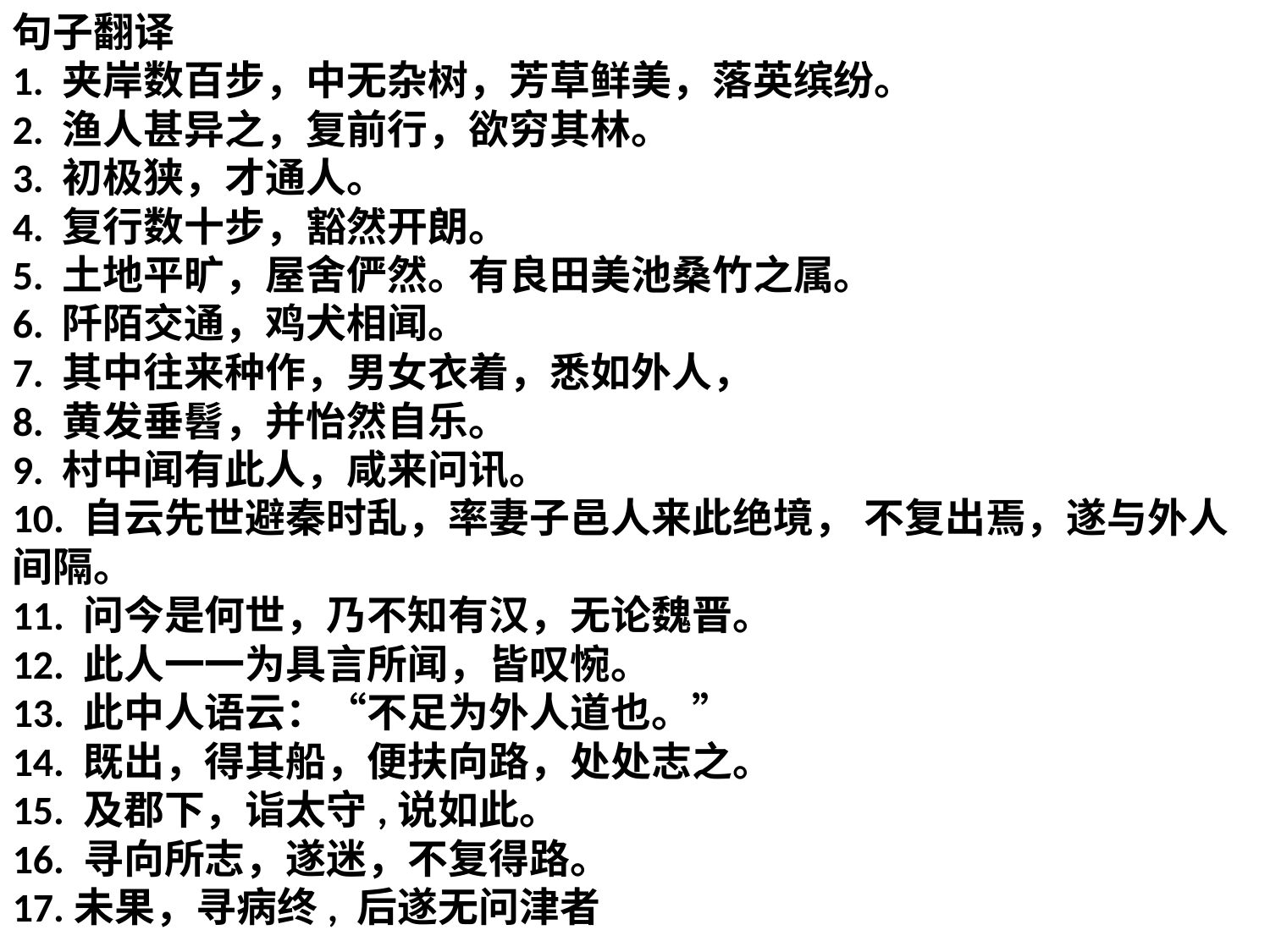

句子翻译
1. 夹岸数百步，中无杂树，芳草鲜美，落英缤纷。
2. 渔人甚异之，复前行，欲穷其林。
3. 初极狭，才通人。
4. 复行数十步，豁然开朗。
5. 土地平旷，屋舍俨然。有良田美池桑竹之属。
6. 阡陌交通，鸡犬相闻。
7. 其中往来种作，男女衣着，悉如外人，
8. 黄发垂髫，并怡然自乐。
9. 村中闻有此人，咸来问讯。
10. 自云先世避秦时乱，率妻子邑人来此绝境， 不复出焉，遂与外人间隔。
11. 问今是何世，乃不知有汉，无论魏晋。
12. 此人一一为具言所闻，皆叹惋。
13. 此中人语云：“不足为外人道也。”
14. 既出，得其船，便扶向路，处处志之。
15. 及郡下，诣太守,说如此。
16. 寻向所志，遂迷，不复得路。
17.未果，寻病终, 后遂无问津者